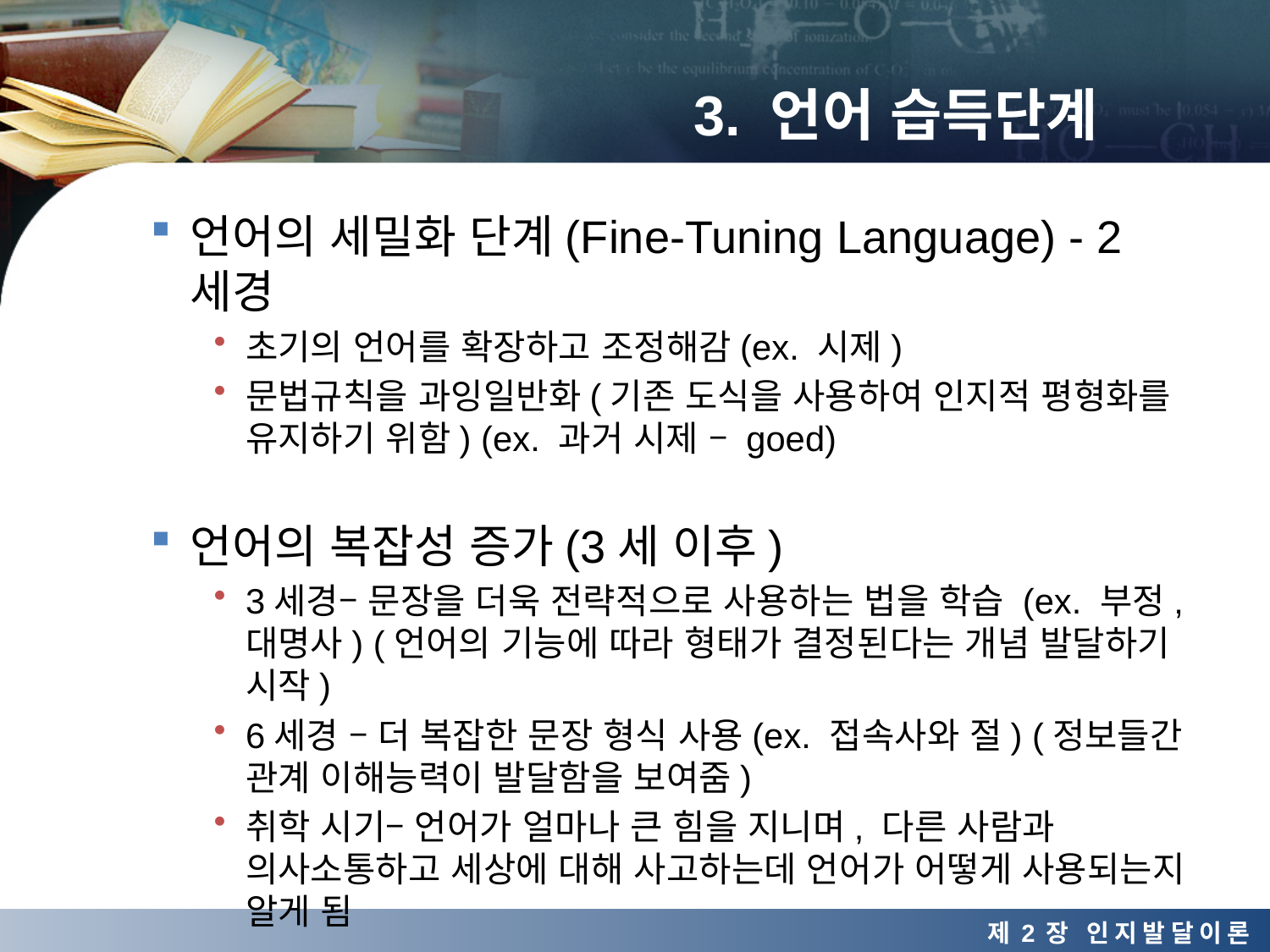

# 3. 언어 습득단계
언어의 세밀화 단계(Fine-Tuning Language) - 2세경
초기의 언어를 확장하고 조정해감(ex. 시제)
문법규칙을 과잉일반화(기존 도식을 사용하여 인지적 평형화를 유지하기 위함) (ex. 과거 시제 – goed)

언어의 복잡성 증가(3세 이후)
3세경– 문장을 더욱 전략적으로 사용하는 법을 학습 (ex. 부정, 대명사) (언어의 기능에 따라 형태가 결정된다는 개념 발달하기 시작)
6세경 – 더 복잡한 문장 형식 사용(ex. 접속사와 절) (정보들간 관계 이해능력이 발달함을 보여줌)
취학 시기– 언어가 얼마나 큰 힘을 지니며, 다른 사람과 의사소통하고 세상에 대해 사고하는데 언어가 어떻게 사용되는지 알게 됨